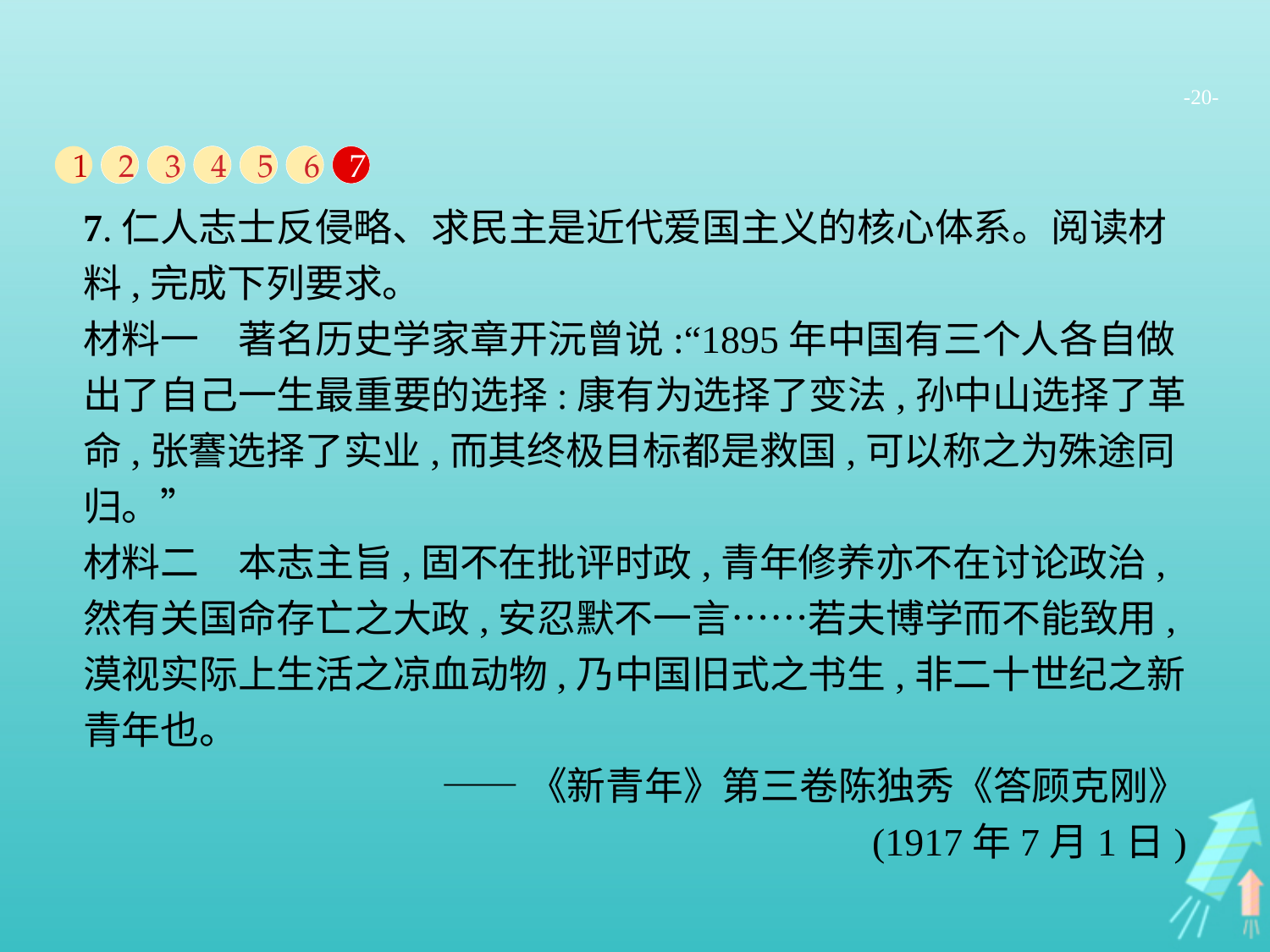

-20-
1
2
3
4
5
6
7
7.仁人志士反侵略、求民主是近代爱国主义的核心体系。阅读材料,完成下列要求。
材料一　著名历史学家章开沅曾说:“1895年中国有三个人各自做出了自己一生最重要的选择:康有为选择了变法,孙中山选择了革命,张謇选择了实业,而其终极目标都是救国,可以称之为殊途同归。”
材料二　本志主旨,固不在批评时政,青年修养亦不在讨论政治,然有关国命存亡之大政,安忍默不一言……若夫博学而不能致用,漠视实际上生活之凉血动物,乃中国旧式之书生,非二十世纪之新青年也。
——《新青年》第三卷陈独秀《答顾克刚》
(1917年7月1日)